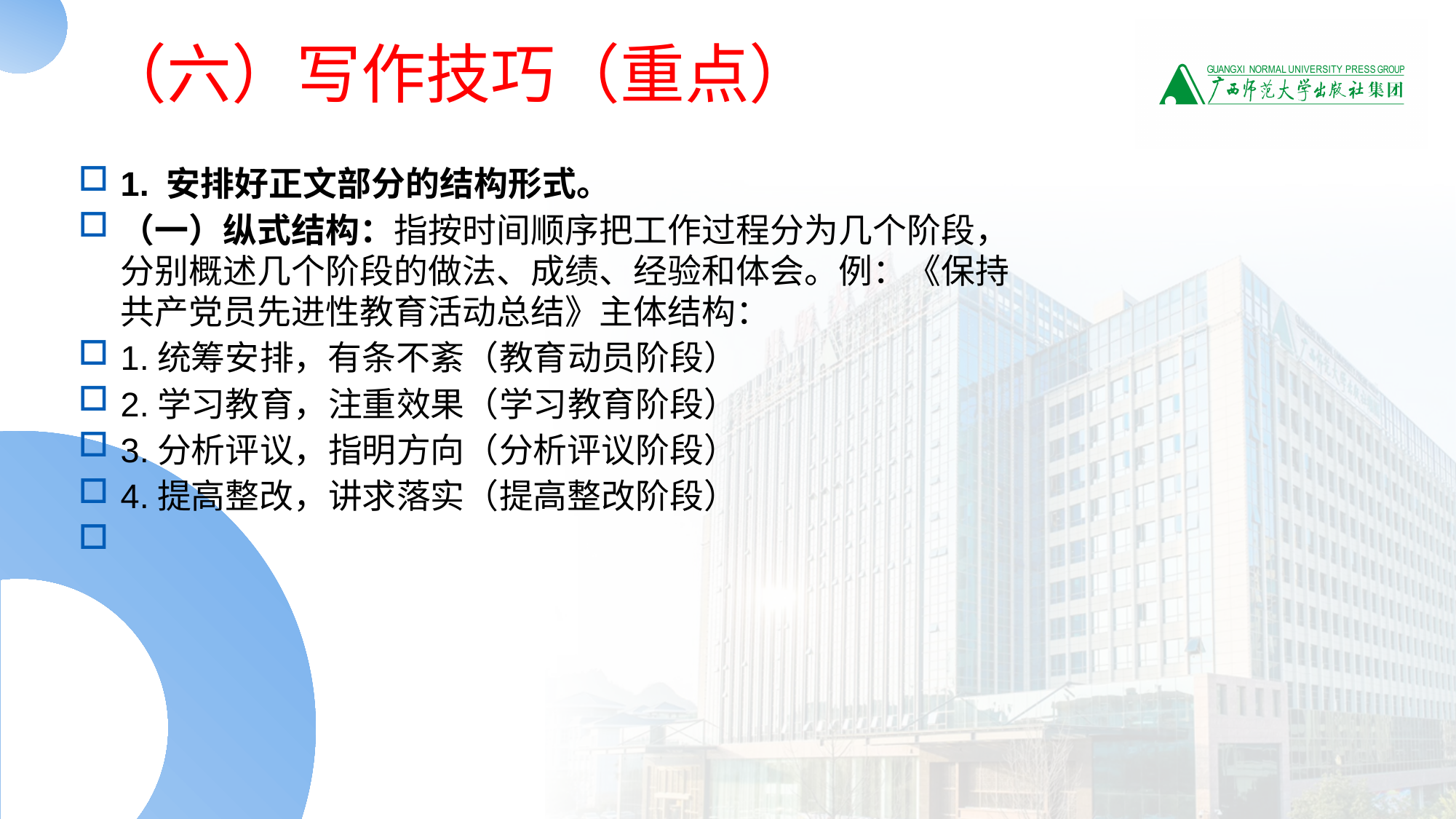

# （六）写作技巧（重点）
1. 安排好正文部分的结构形式。
（一）纵式结构：指按时间顺序把工作过程分为几个阶段，分别概述几个阶段的做法、成绩、经验和体会。例：《保持共产党员先进性教育活动总结》主体结构：
1.统筹安排，有条不紊（教育动员阶段）
2.学习教育，注重效果（学习教育阶段）
3.分析评议，指明方向（分析评议阶段）
4.提高整改，讲求落实（提高整改阶段）